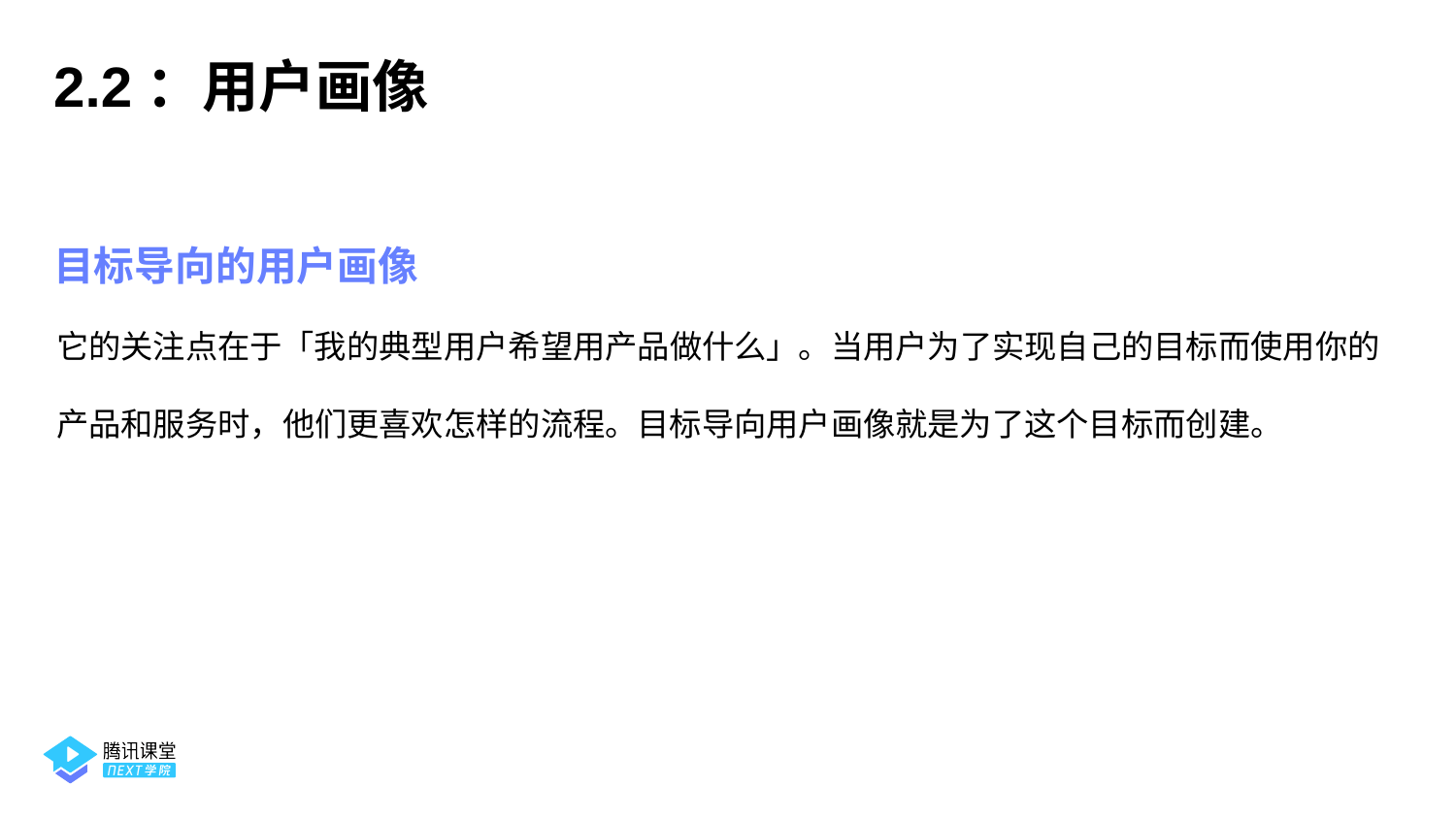

2.2：用户画像
目标导向的用户画像

它的关注点在于「我的典型用户希望用产品做什么」。当用户为了实现自己的目标而使用你的产品和服务时，他们更喜欢怎样的流程。目标导向用户画像就是为了这个目标而创建。